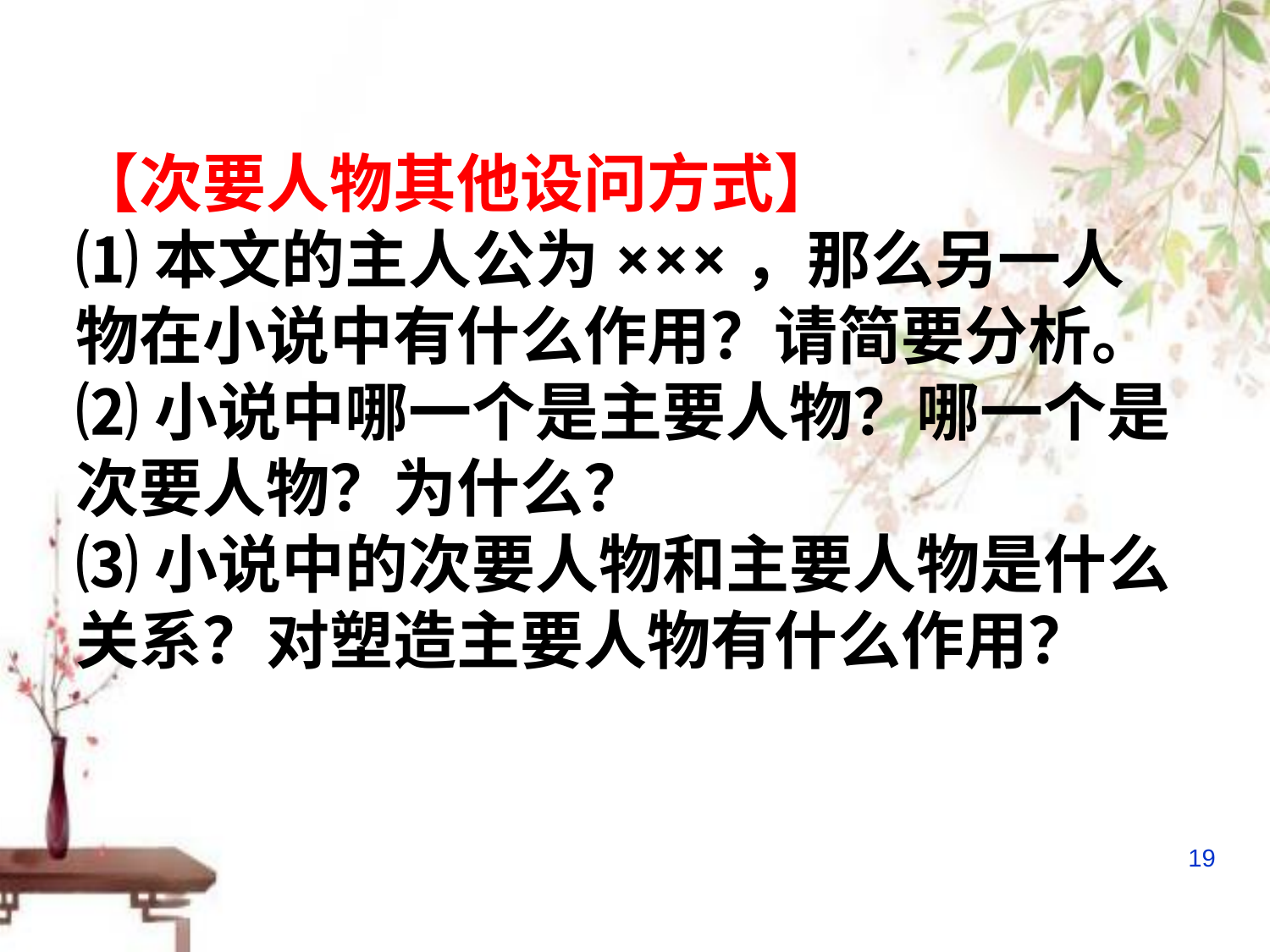

【次要人物其他设问方式】
⑴本文的主人公为×××，那么另一人物在小说中有什么作用？请简要分析。
⑵小说中哪一个是主要人物？哪一个是次要人物？为什么？
⑶小说中的次要人物和主要人物是什么关系？对塑造主要人物有什么作用？
19